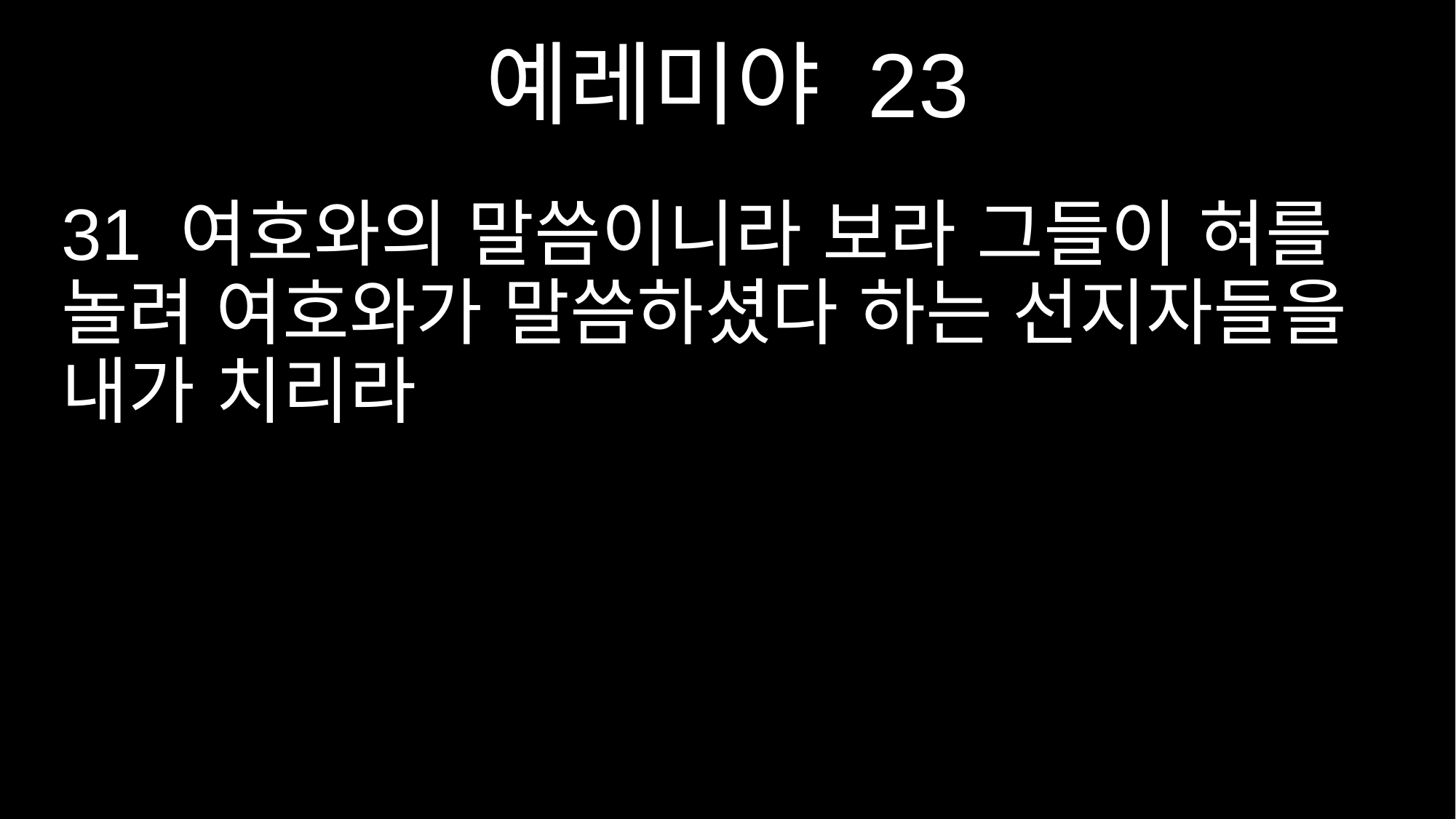

예레미야 23
31 여호와의 말씀이니라 보라 그들이 혀를 놀려 여호와가 말씀하셨다 하는 선지자들을 내가 치리라